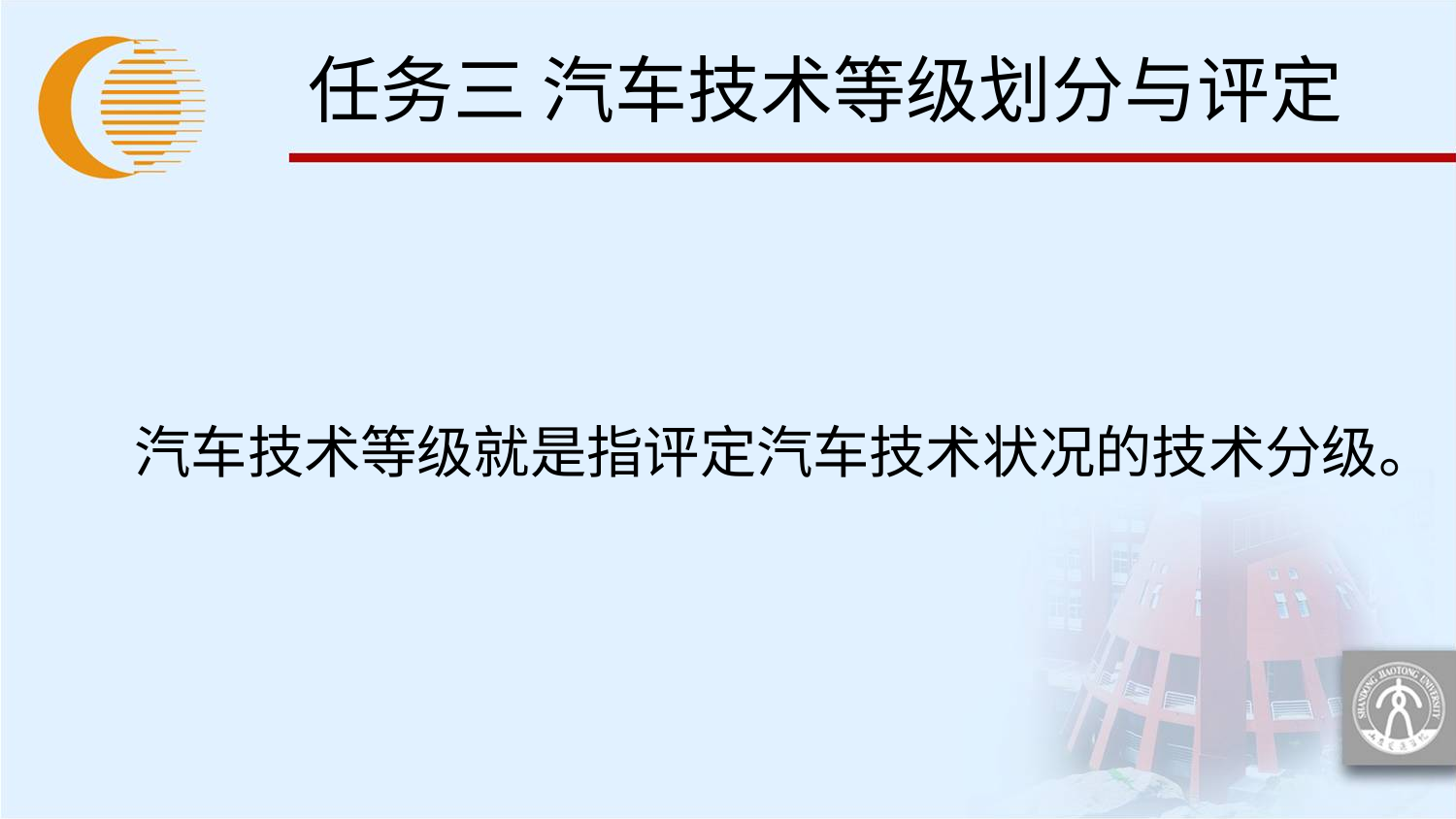

# 任务三 汽车技术等级划分与评定
汽车技术等级就是指评定汽车技术状况的技术分级。